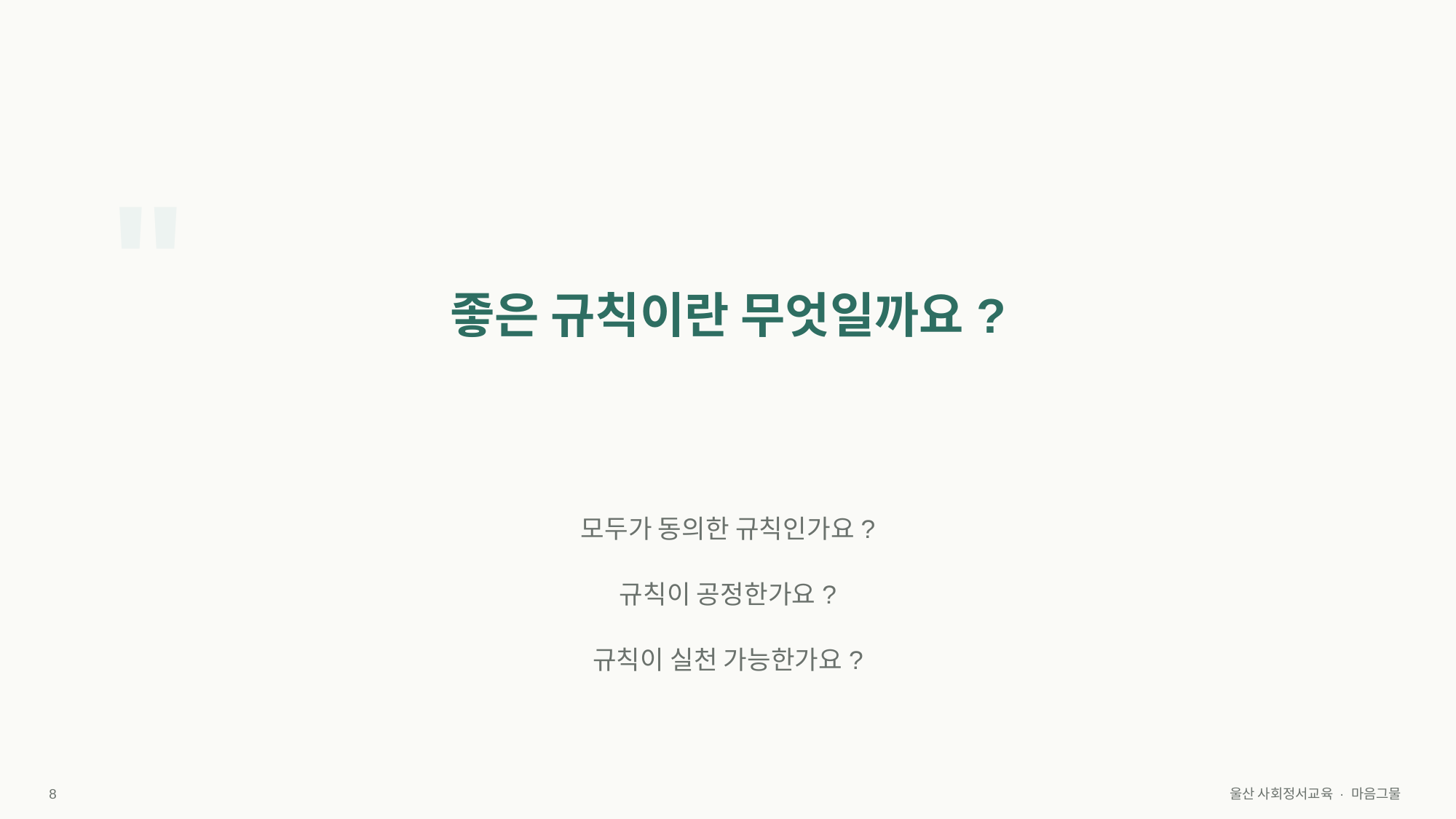

"
좋은 규칙이란 무엇일까요?
모두가 동의한 규칙인가요?
규칙이 공정한가요?
규칙이 실천 가능한가요?
8
울산 사회정서교육 · 마음그물